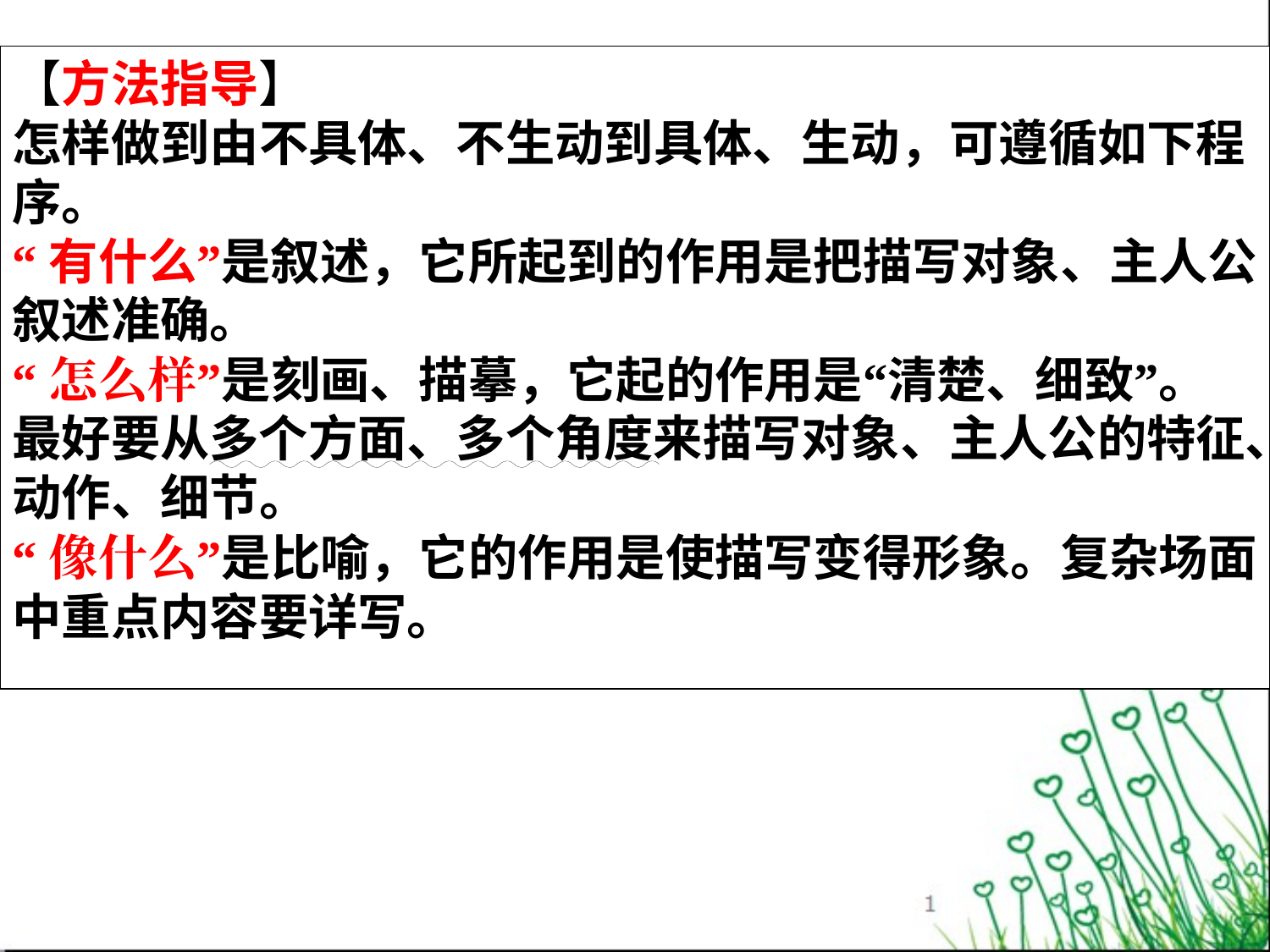

【方法指导】
怎样做到由不具体、不生动到具体、生动，可遵循如下程序。
“有什么”是叙述，它所起到的作用是把描写对象、主人公叙述准确。
“怎么样”是刻画、描摹，它起的作用是“清楚、细致”。最好要从多个方面、多个角度来描写对象、主人公的特征、动作、细节。
“像什么”是比喻，它的作用是使描写变得形象。复杂场面中重点内容要详写。